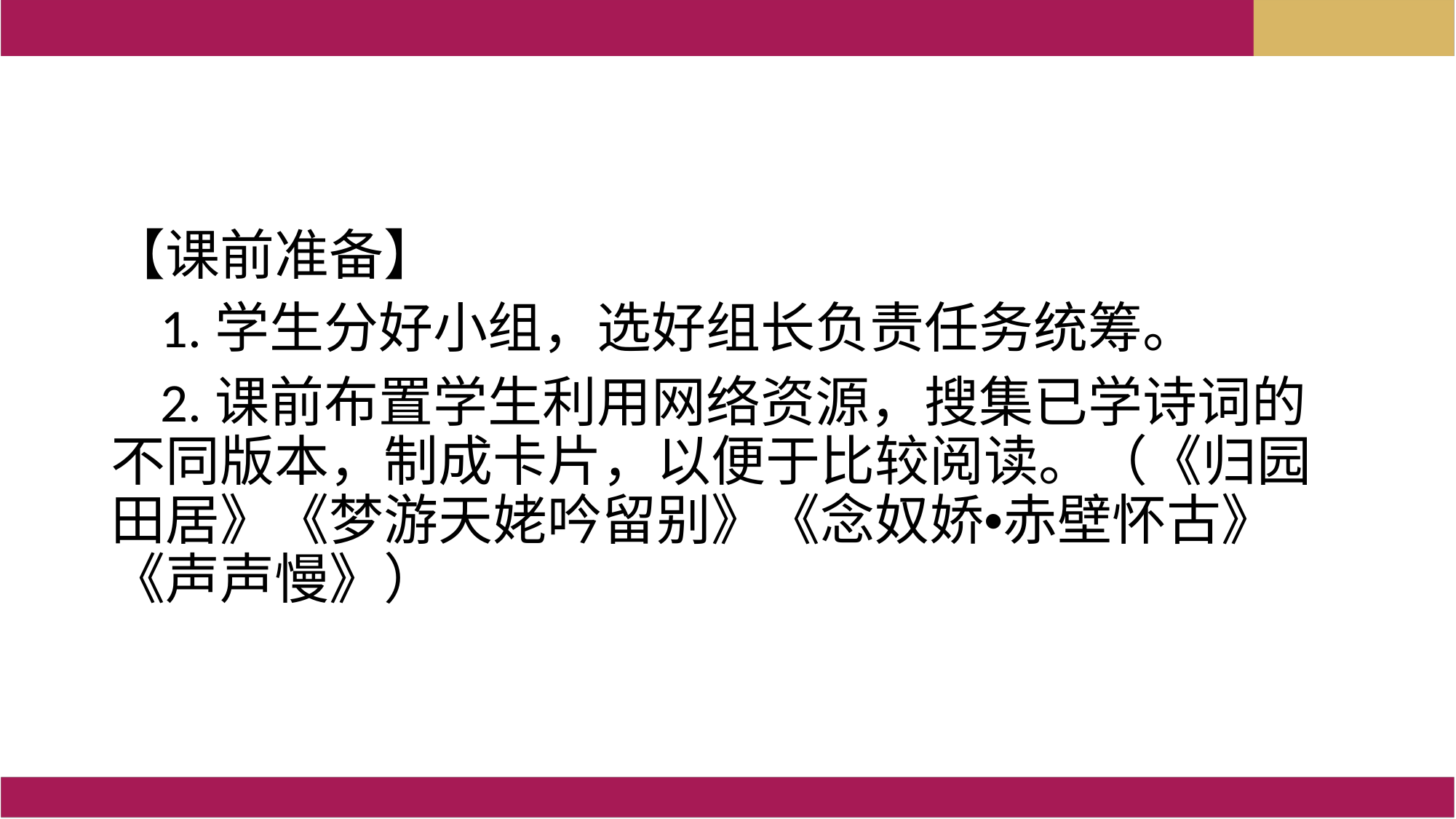

【课前准备】
    1.学生分好小组，选好组长负责任务统筹。
    2.课前布置学生利用网络资源，搜集已学诗词的不同版本，制成卡片，以便于比较阅读。（《归园田居》《梦游天姥吟留别》《念奴娇•赤壁怀古》《声声慢》）